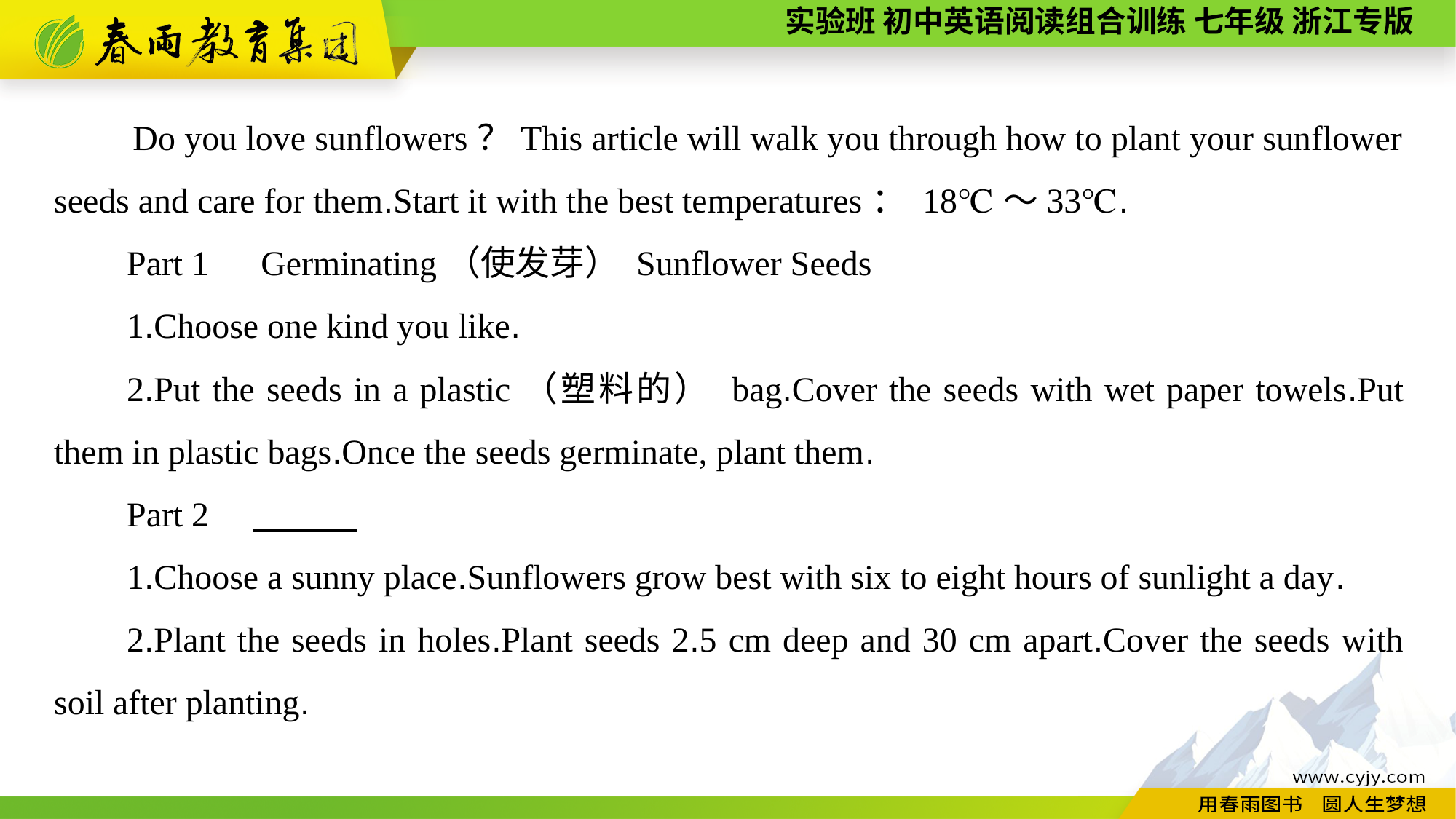

Do you love sunflowers？This article will walk you through how to plant your sunflower seeds and care for them.Start it with the best temperatures： 18℃～33℃.
Part 1　Germinating（使发芽） Sunflower Seeds
1.Choose one kind you like.
2.Put the seeds in a plastic（塑料的） bag.Cover the seeds with wet paper towels.Put them in plastic bags.Once the seeds germinate, plant them.
Part 2
1.Choose a sunny place.Sunflowers grow best with six to eight hours of sunlight a day.
2.Plant the seeds in holes.Plant seeds 2.5 cm deep and 30 cm apart.Cover the seeds with soil after planting.